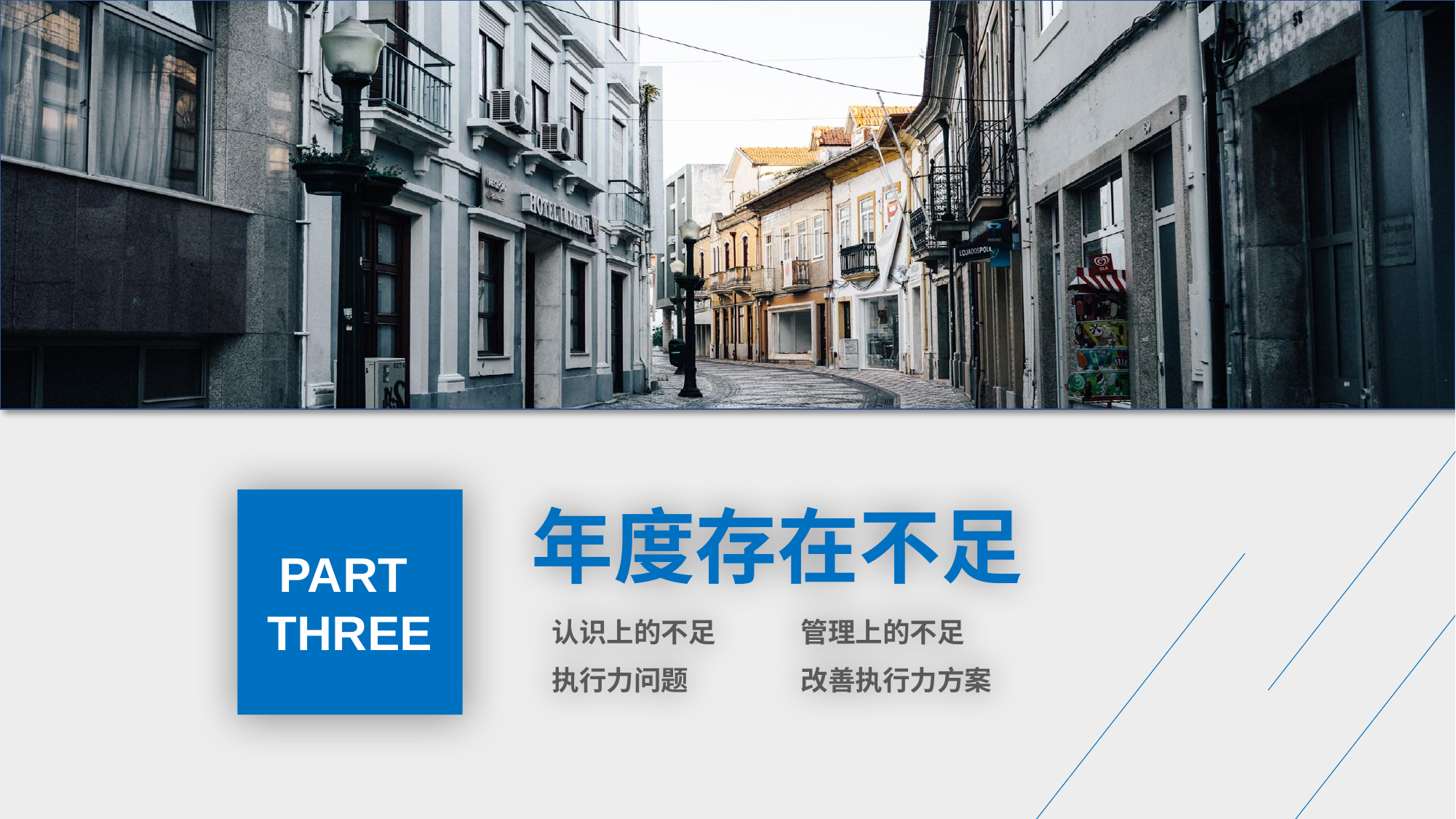

PART
THREE
年度存在不足
认识上的不足
管理上的不足
执行力问题
改善执行力方案